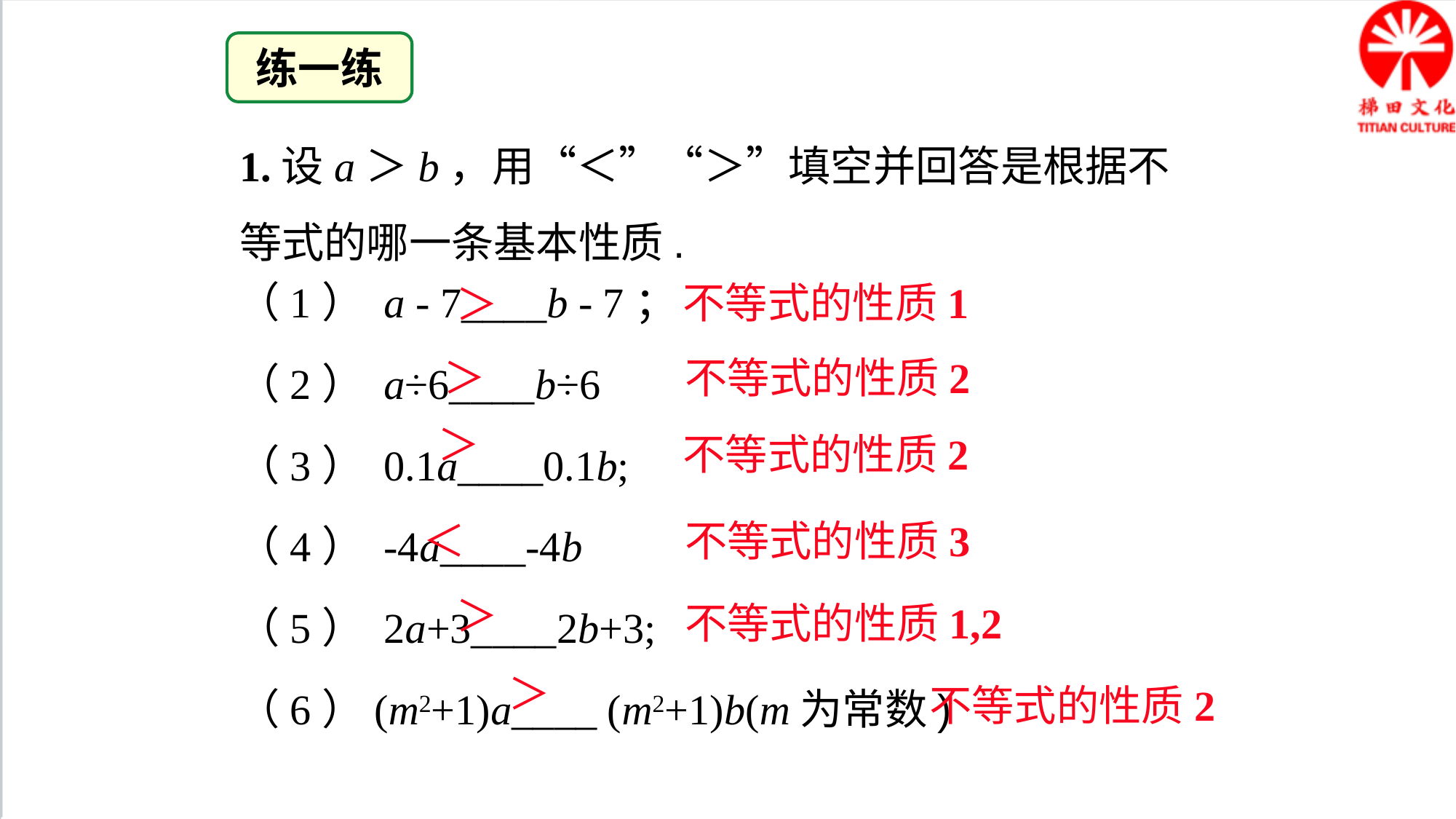

练一练
1.设a＞b，用“＜”“＞”填空并回答是根据不等式的哪一条基本性质.
（1） a - 7____b - 7；
（2） a÷6____b÷6
（3） 0.1a____0.1b;
（4） -4a____-4b
（5） 2a+3____2b+3;
（6）(m2+1)a____ (m2+1)b(m为常数)
不等式的性质1
＞
＞
不等式的性质2
＞
不等式的性质2
＜
不等式的性质3
＞
不等式的性质1,2
＞
不等式的性质2